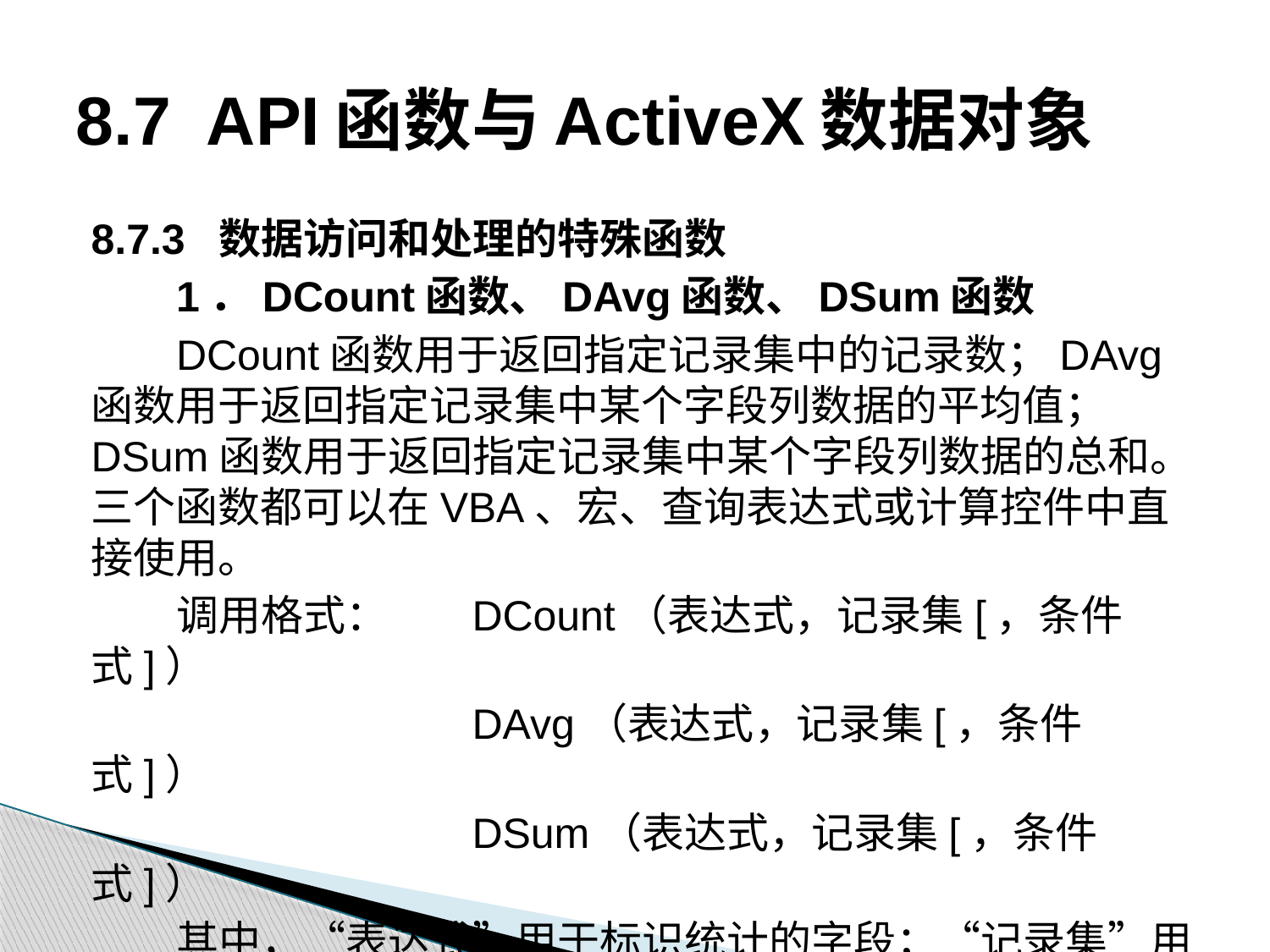

# 8.7  API函数与ActiveX数据对象
8.7.3  数据访问和处理的特殊函数
1．DCount函数、DAvg函数、DSum函数
DCount函数用于返回指定记录集中的记录数；DAvg函数用于返回指定记录集中某个字段列数据的平均值；DSum函数用于返回指定记录集中某个字段列数据的总和。三个函数都可以在VBA、宏、查询表达式或计算控件中直接使用。
调用格式：	DCount（表达式，记录集[，条件式]）
			DAvg（表达式，记录集[，条件式]）
			DSum（表达式，记录集[，条件式]）
其中，“表达式”用于标识统计的字段；“记录集”用来标识数据来源，可以是表或查询的名称；“条件式”作为可选的字符串表达式，用于限制函数执行的数据范围。